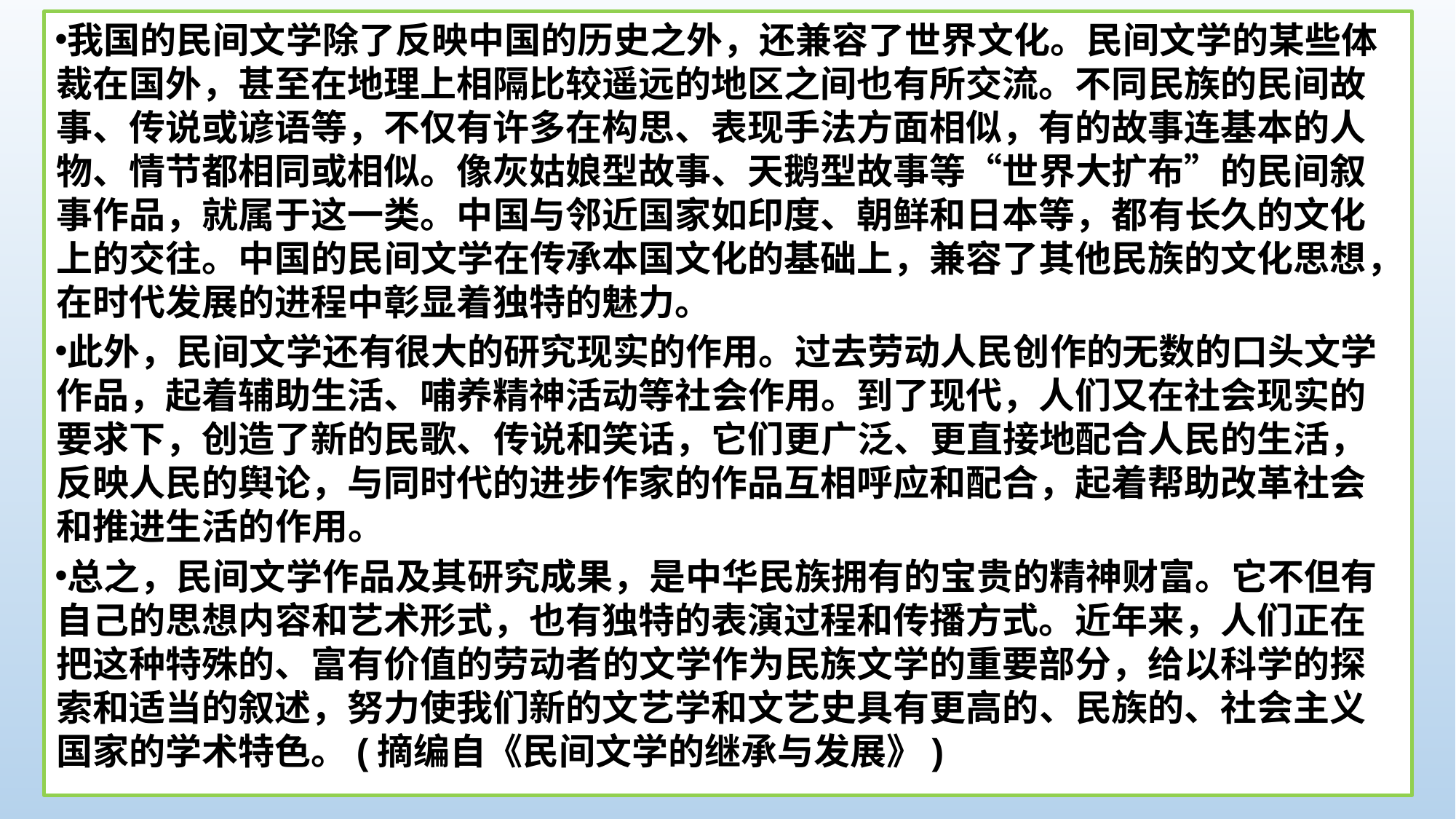

我国的民间文学除了反映中国的历史之外，还兼容了世界文化。民间文学的某些体裁在国外，甚至在地理上相隔比较遥远的地区之间也有所交流。不同民族的民间故事、传说或谚语等，不仅有许多在构思、表现手法方面相似，有的故事连基本的人物、情节都相同或相似。像灰姑娘型故事、天鹅型故事等“世界大扩布”的民间叙事作品，就属于这一类。中国与邻近国家如印度、朝鲜和日本等，都有长久的文化上的交往。中国的民间文学在传承本国文化的基础上，兼容了其他民族的文化思想，在时代发展的进程中彰显着独特的魅力。
此外，民间文学还有很大的研究现实的作用。过去劳动人民创作的无数的口头文学作品，起着辅助生活、哺养精神活动等社会作用。到了现代，人们又在社会现实的要求下，创造了新的民歌、传说和笑话，它们更广泛、更直接地配合人民的生活，反映人民的舆论，与同时代的进步作家的作品互相呼应和配合，起着帮助改革社会和推进生活的作用。
总之，民间文学作品及其研究成果，是中华民族拥有的宝贵的精神财富。它不但有自己的思想内容和艺术形式，也有独特的表演过程和传播方式。近年来，人们正在把这种特殊的、富有价值的劳动者的文学作为民族文学的重要部分，给以科学的探索和适当的叙述，努力使我们新的文艺学和文艺史具有更高的、民族的、社会主义国家的学术特色。(摘编自《民间文学的继承与发展》)